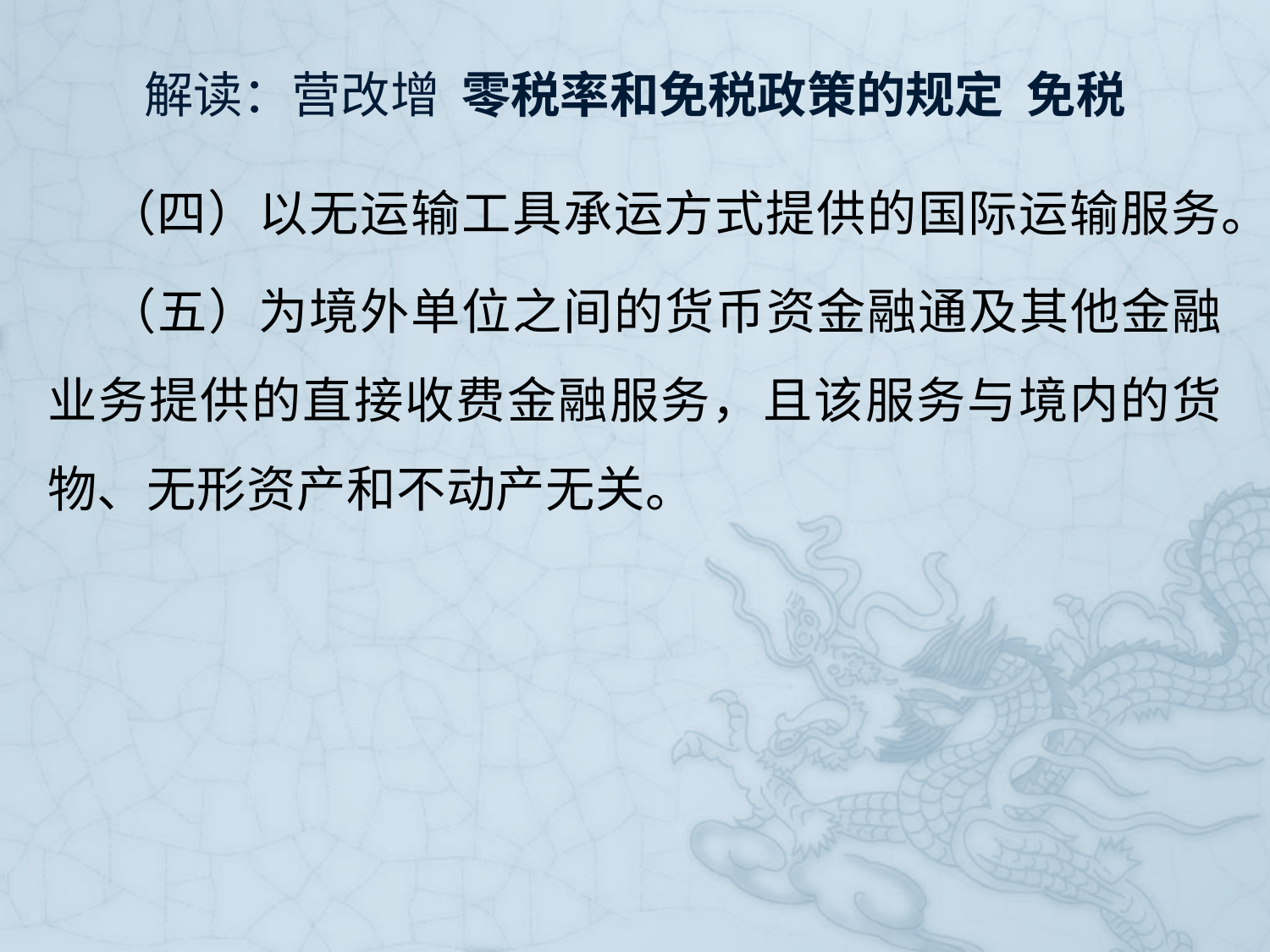

# 解读：营改增  零税率和免税政策的规定  免税
（四）以无运输工具承运方式提供的国际运输服务。
（五）为境外单位之间的货币资金融通及其他金融业务提供的直接收费金融服务，且该服务与境内的货物、无形资产和不动产无关。